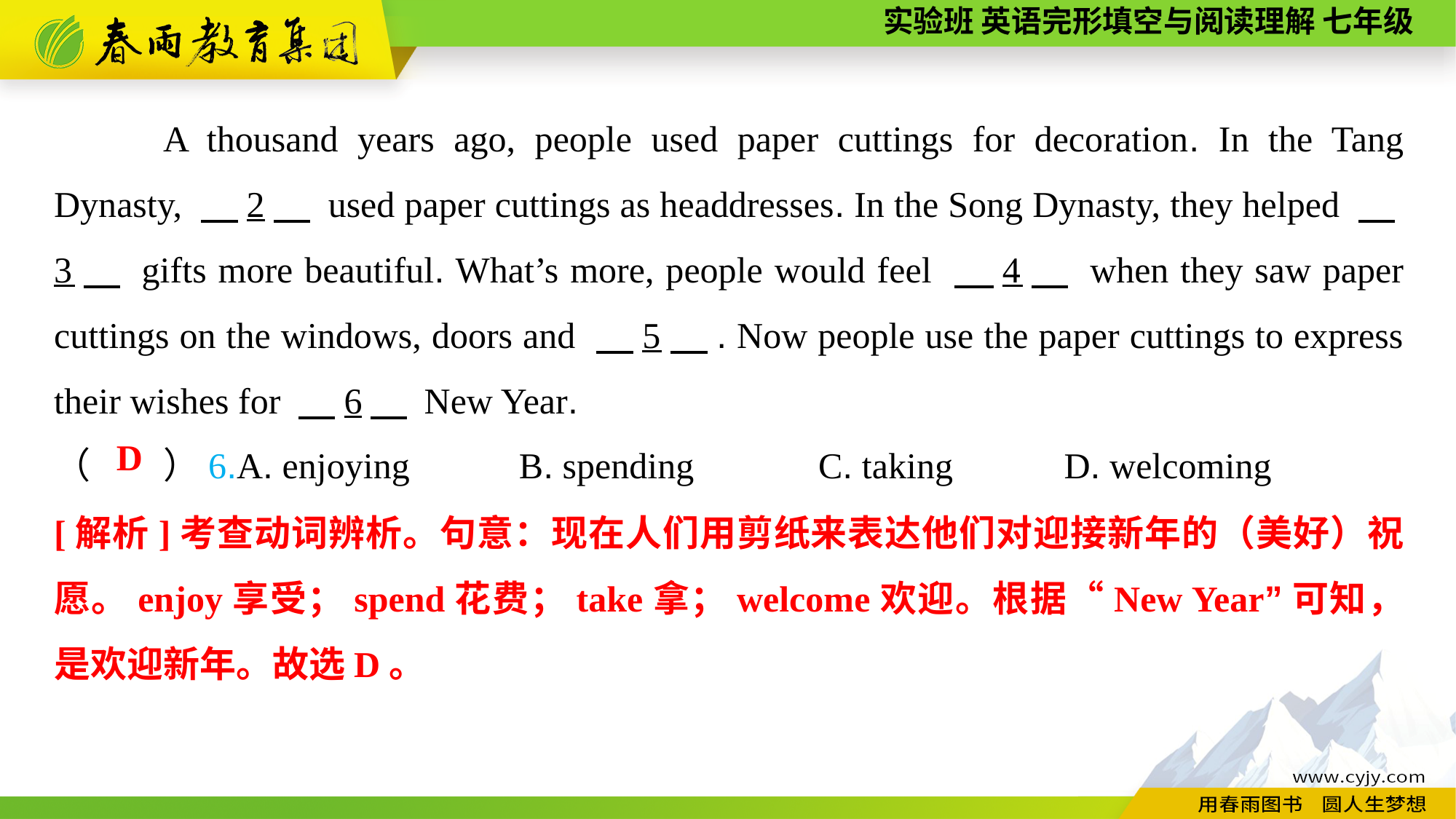

A thousand years ago, people used paper cuttings for decoration. In the Tang Dynasty, 　2　 used paper cuttings as headdresses. In the Song Dynasty, they helped 　3　 gifts more beautiful. What’s more, people would feel 　4　 when they saw paper cuttings on the windows, doors and 　5　. Now people use the paper cuttings to express their wishes for 　6　 New Year.
（　　）6.A. enjoying            B. spending         	C. taking	   D. welcoming
D
[解析]考查动词辨析。句意：现在人们用剪纸来表达他们对迎接新年的（美好）祝愿。enjoy享受；spend花费；take拿；welcome欢迎。根据“New Year”可知，是欢迎新年。故选D。